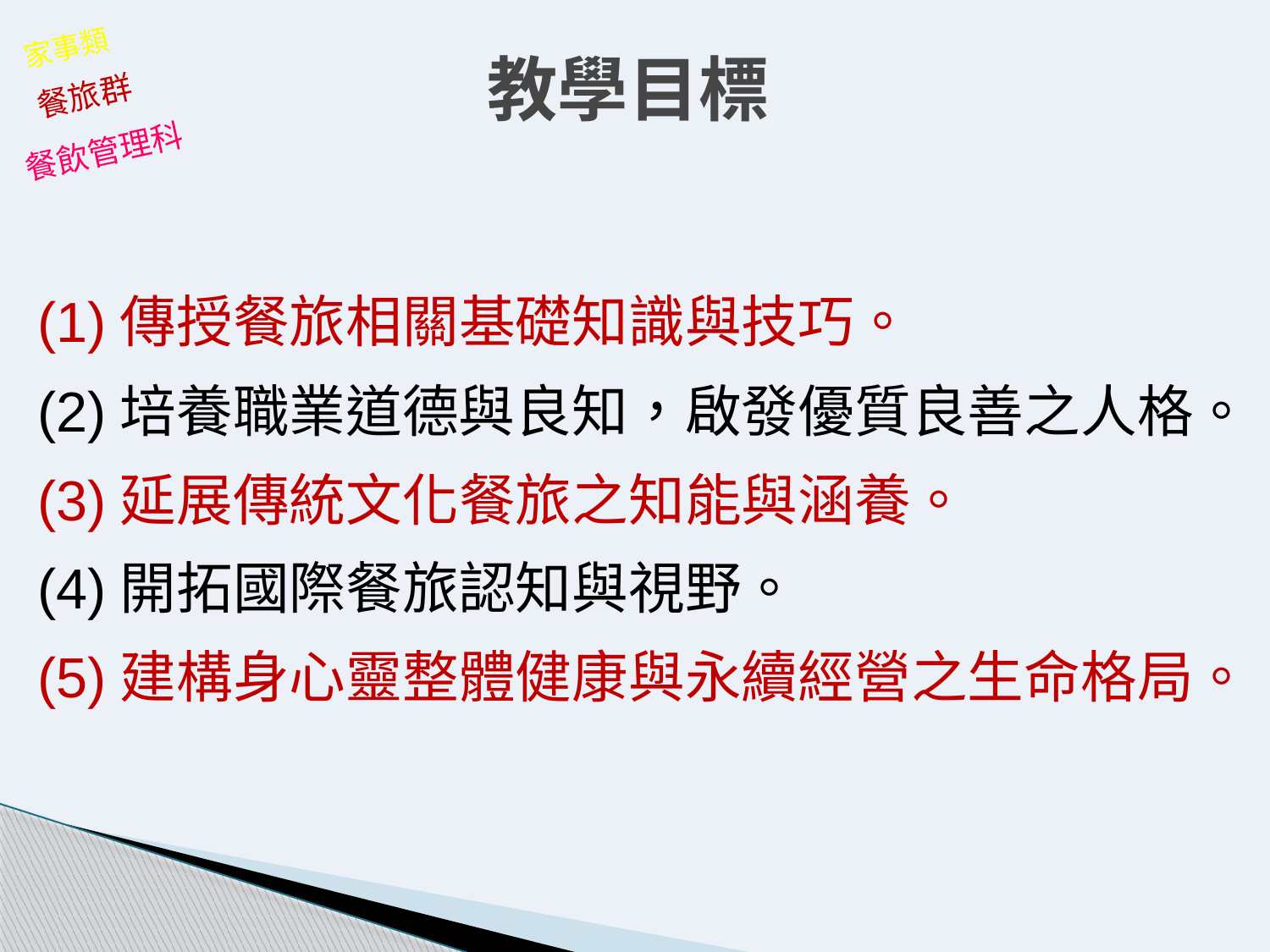

# 教學目標
家事類

餐旅群
餐飲管理科
(1)傳授餐旅相關基礎知識與技巧。
(2)培養職業道德與良知，啟發優質良善之人格。
(3)延展傳統文化餐旅之知能與涵養。
(4)開拓國際餐旅認知與視野。
(5)建構身心靈整體健康與永續經營之生命格局。